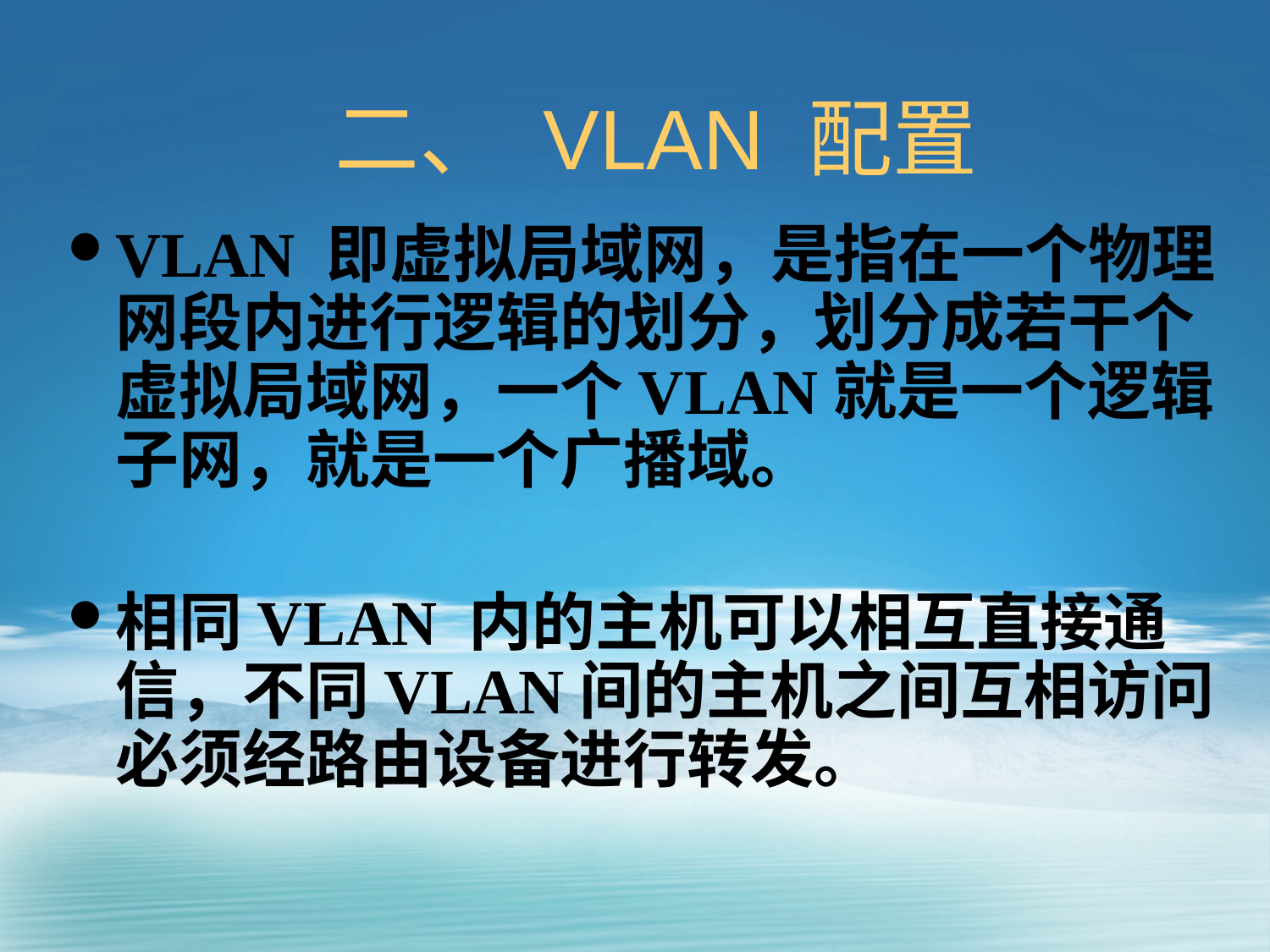

# 二、 VLAN 配置
VLAN 即虚拟局域网，是指在一个物理网段内进行逻辑的划分，划分成若干个虚拟局域网，一个VLAN就是一个逻辑子网，就是一个广播域。

相同VLAN 内的主机可以相互直接通信，不同VLAN间的主机之间互相访问必须经路由设备进行转发。